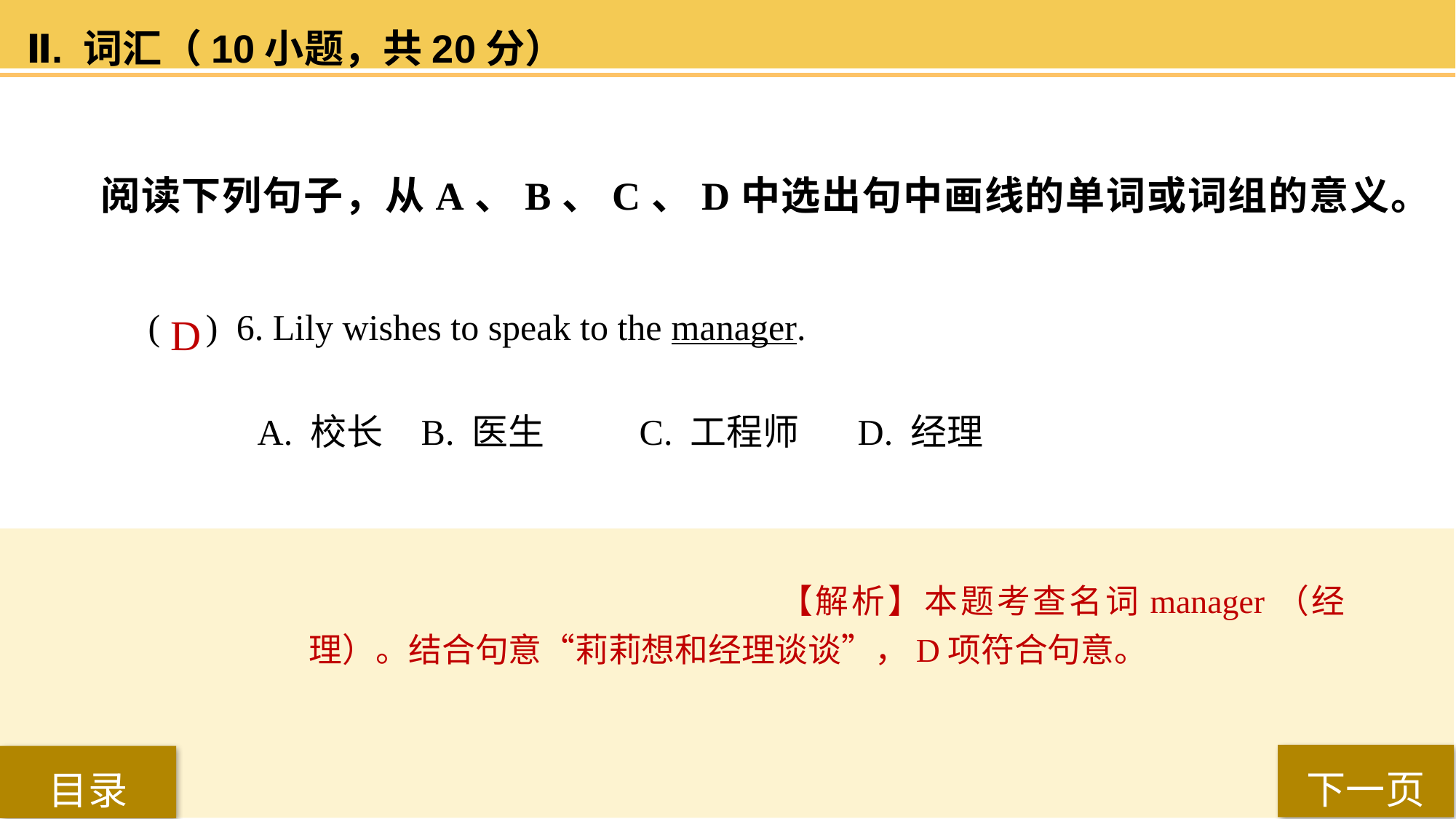

Ⅱ. 词汇（10小题，共20分）
阅读下列句子，从A、B、C、D中选出句中画线的单词或词组的意义。
(     )  6. Lily wishes to speak to the manager.

A. 校长 	B. 医生 	C. 工程师 	D. 经理
D
【解析】本题考查名词manager（经理）。结合句意“莉莉想和经理谈谈”，D项符合句意。